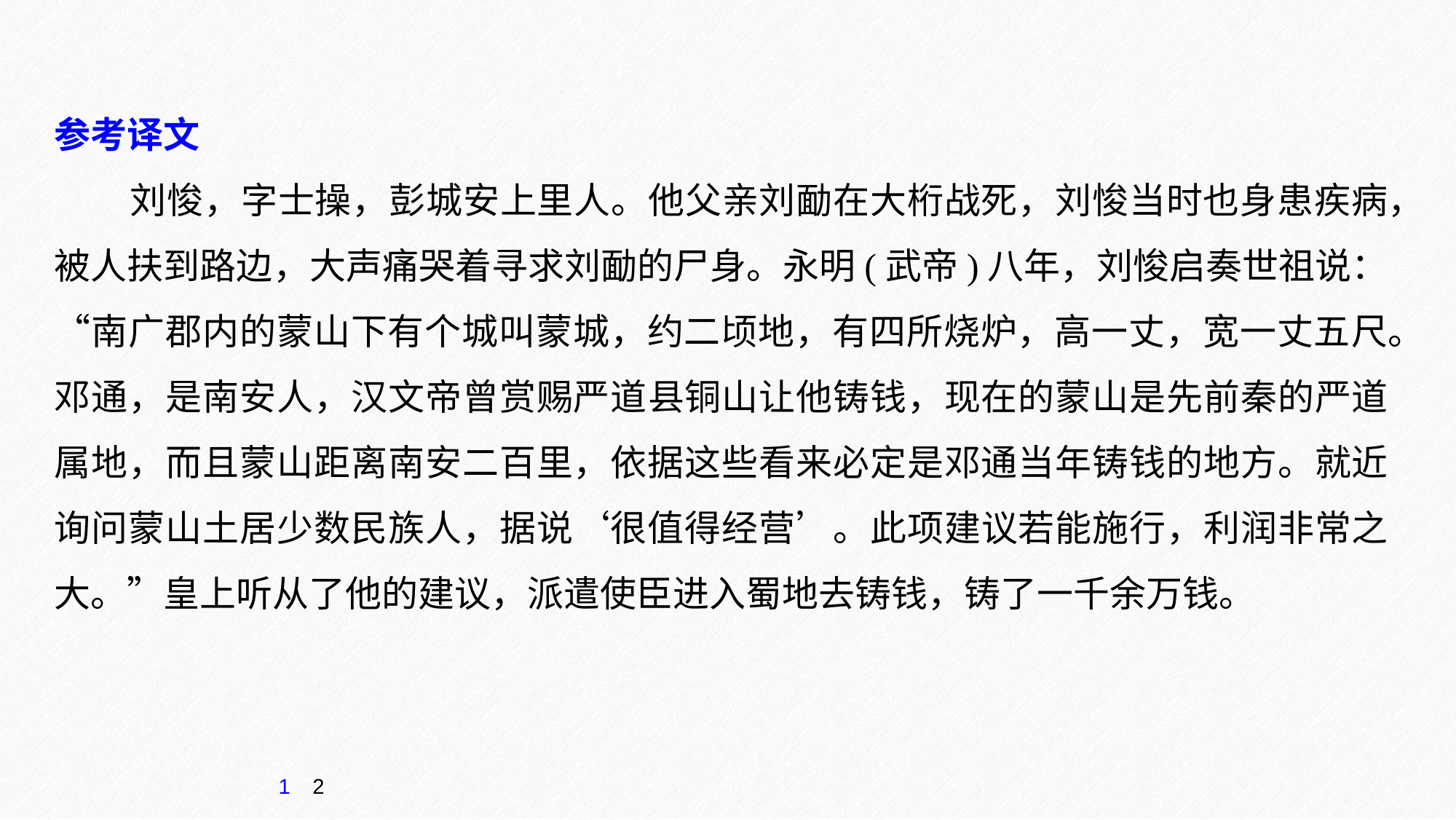

参考译文
刘悛，字士操，彭城安上里人。他父亲刘勔在大桁战死，刘悛当时也身患疾病，被人扶到路边，大声痛哭着寻求刘勔的尸身。永明(武帝)八年，刘悛启奏世祖说：“南广郡内的蒙山下有个城叫蒙城，约二顷地，有四所烧炉，高一丈，宽一丈五尺。邓通，是南安人，汉文帝曾赏赐严道县铜山让他铸钱，现在的蒙山是先前秦的严道属地，而且蒙山距离南安二百里，依据这些看来必定是邓通当年铸钱的地方。就近询问蒙山土居少数民族人，据说‘很值得经营’。此项建议若能施行，利润非常之大。”皇上听从了他的建议，派遣使臣进入蜀地去铸钱，铸了一千余万钱。
1
2